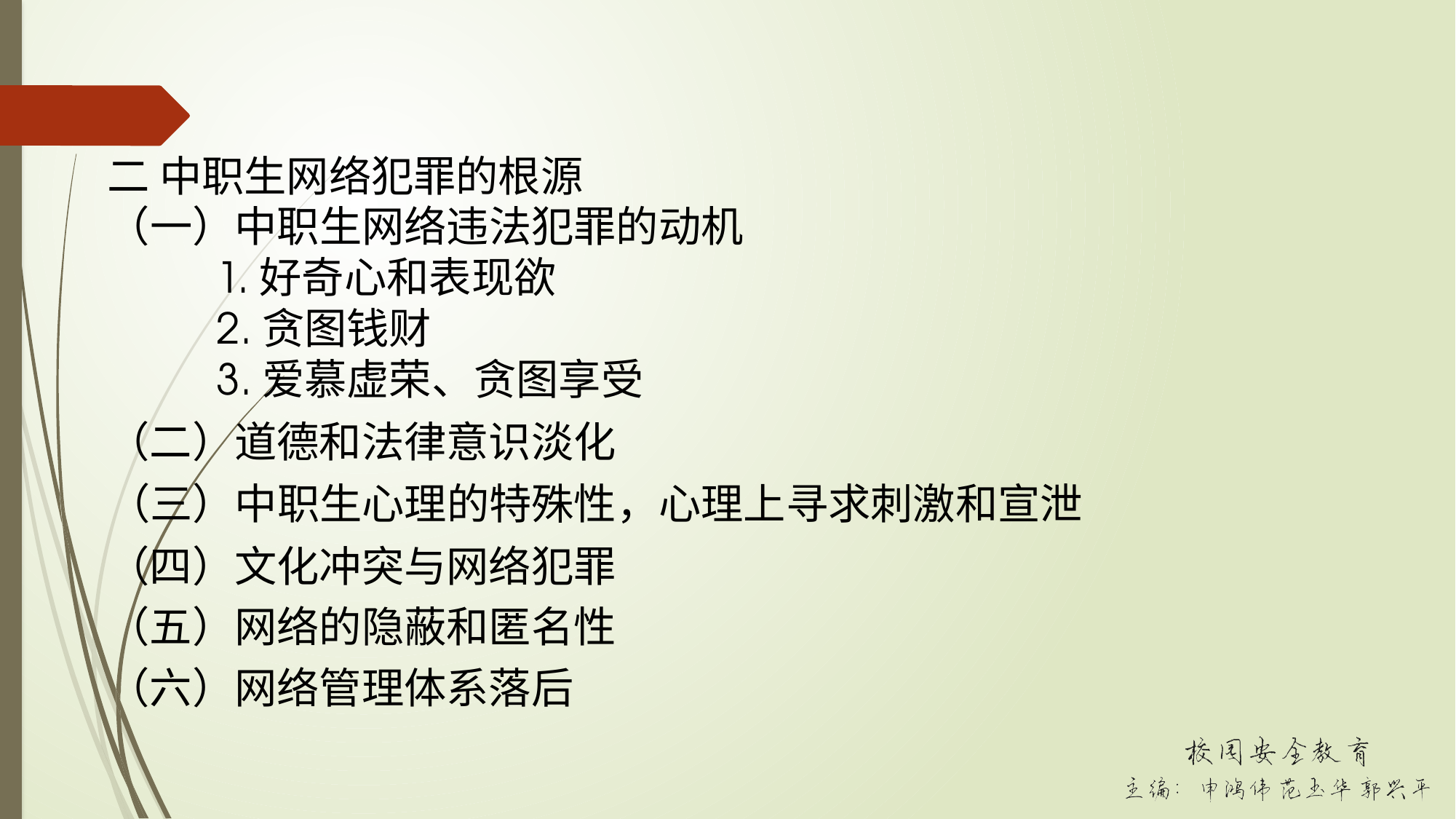

二 中职生网络犯罪的根源
（一）中职生网络违法犯罪的动机
	1.好奇心和表现欲
	2.贪图钱财
	3.爱慕虚荣、贪图享受
（二）道德和法律意识淡化
（三）中职生心理的特殊性，心理上寻求刺激和宣泄
（四）文化冲突与网络犯罪
（五）网络的隐蔽和匿名性
（六）网络管理体系落后